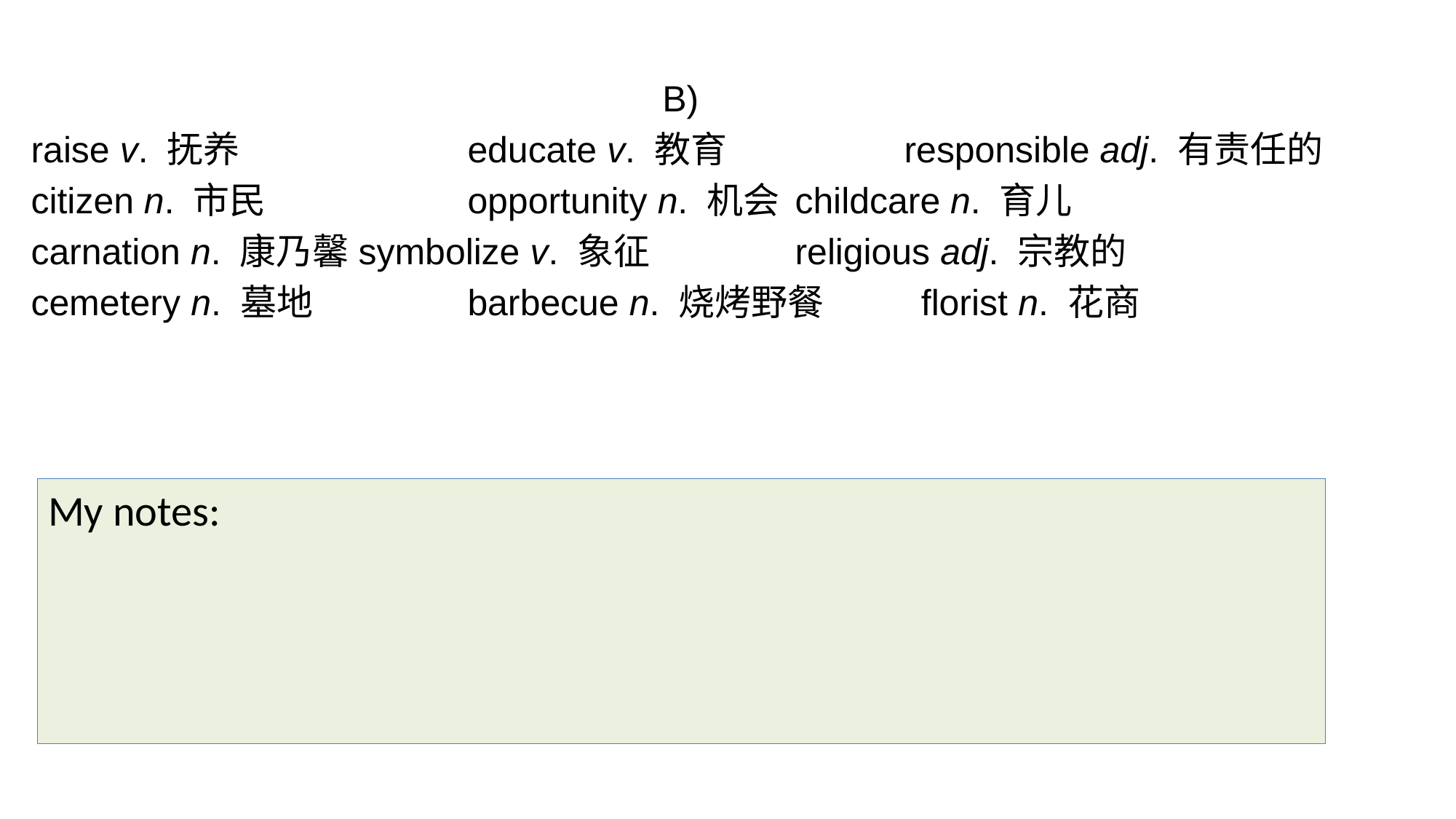

B)
raise v. 抚养		 	educate v. 教育 		responsible adj. 有责任的
citizen n. 市民 		opportunity n. 机会 	childcare n. 育儿
carnation n. 康乃馨 	symbolize v. 象征 		religious adj. 宗教的
cemetery n. 墓地 		barbecue n. 烧烤野餐	 florist n. 花商
My notes: